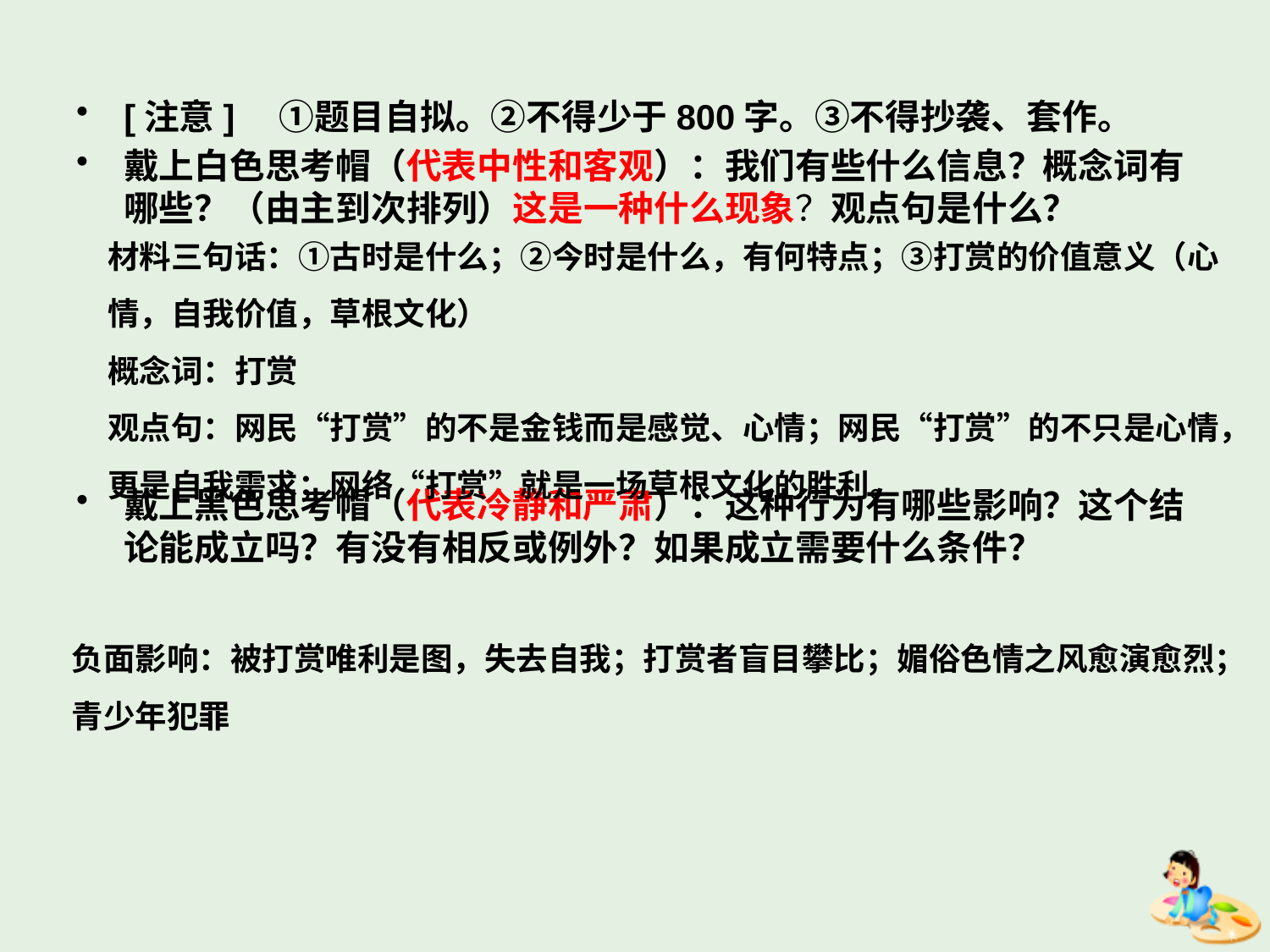

[注意]　①题目自拟。②不得少于800字。③不得抄袭、套作。
戴上白色思考帽（代表中性和客观）：我们有些什么信息？概念词有哪些？（由主到次排列）这是一种什么现象？观点句是什么？

戴上黑色思考帽（代表冷静和严肃）：这种行为有哪些影响？这个结论能成立吗？有没有相反或例外？如果成立需要什么条件？

材料三句话：①古时是什么；②今时是什么，有何特点；③打赏的价值意义（心情，自我价值，草根文化）
概念词：打赏
观点句：网民“打赏”的不是金钱而是感觉、心情；网民“打赏”的不只是心情，更是自我需求；网络“打赏”就是一场草根文化的胜利。

负面影响：被打赏唯利是图，失去自我；打赏者盲目攀比；媚俗色情之风愈演愈烈；青少年犯罪